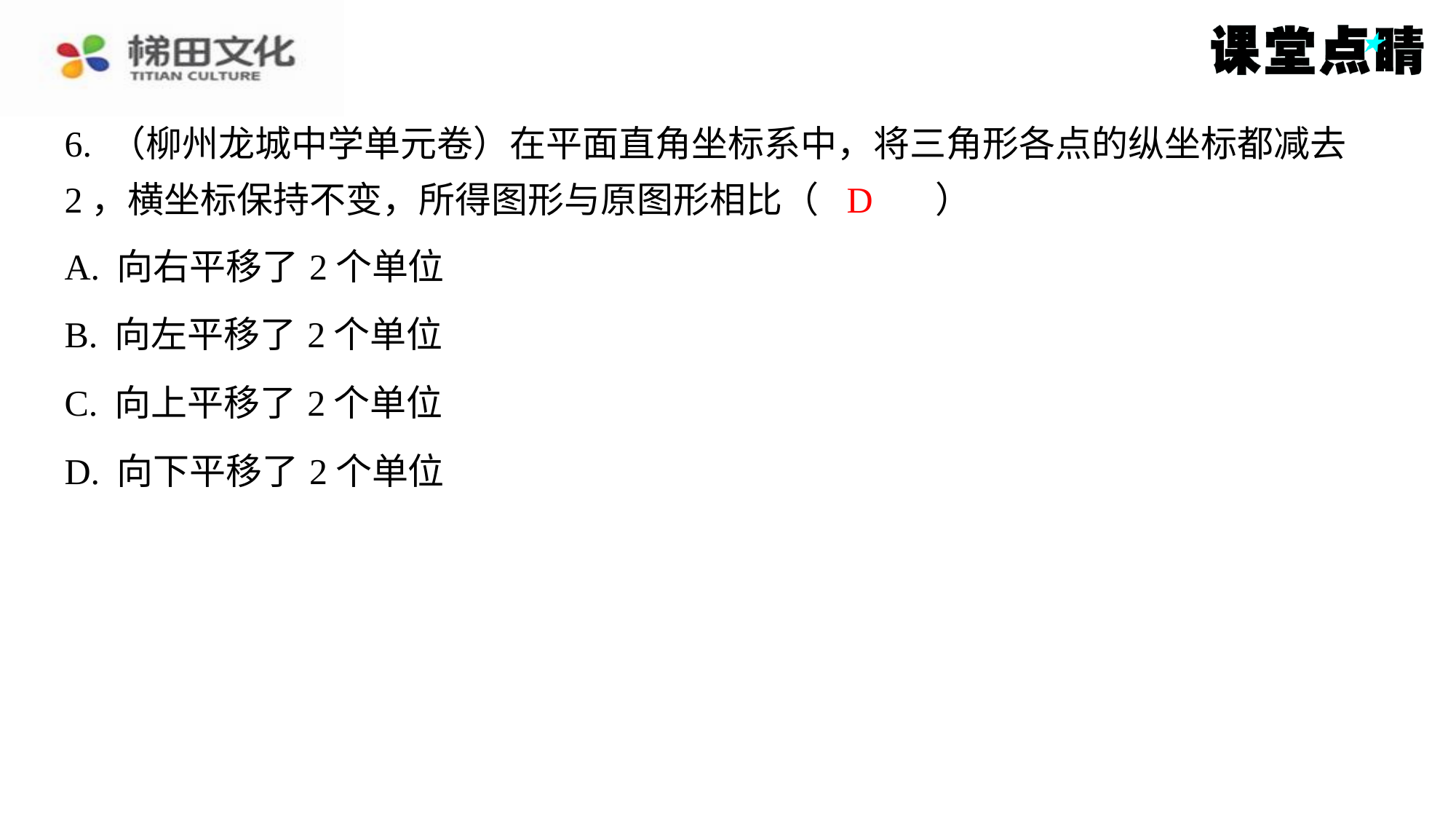

6. （柳州龙城中学单元卷）在平面直角坐标系中，将三角形各点的纵坐标都减去
2，横坐标保持不变，所得图形与原图形相比（　D　）
D
| A. 向右平移了2个单位 |
| --- |
| B. 向左平移了2个单位 |
| C. 向上平移了2个单位 |
| D. 向下平移了2个单位 |